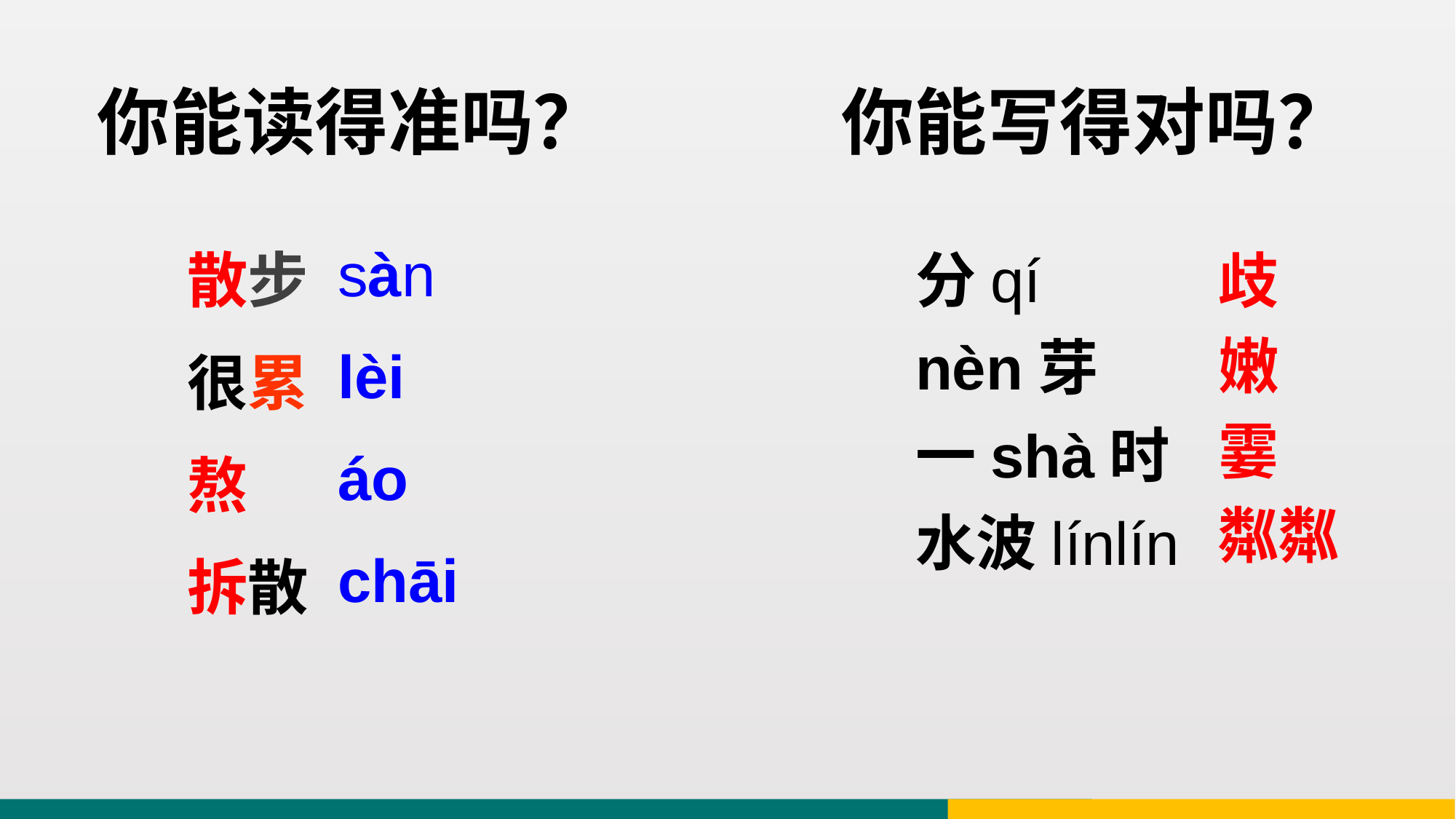

# 你能读得准吗？
你能写得对吗？
sàn
lèi
áo
chāi

散步
很累
熬
拆散
分qí
nèn芽
一shà时
水波línlín
歧
嫩
霎
粼粼